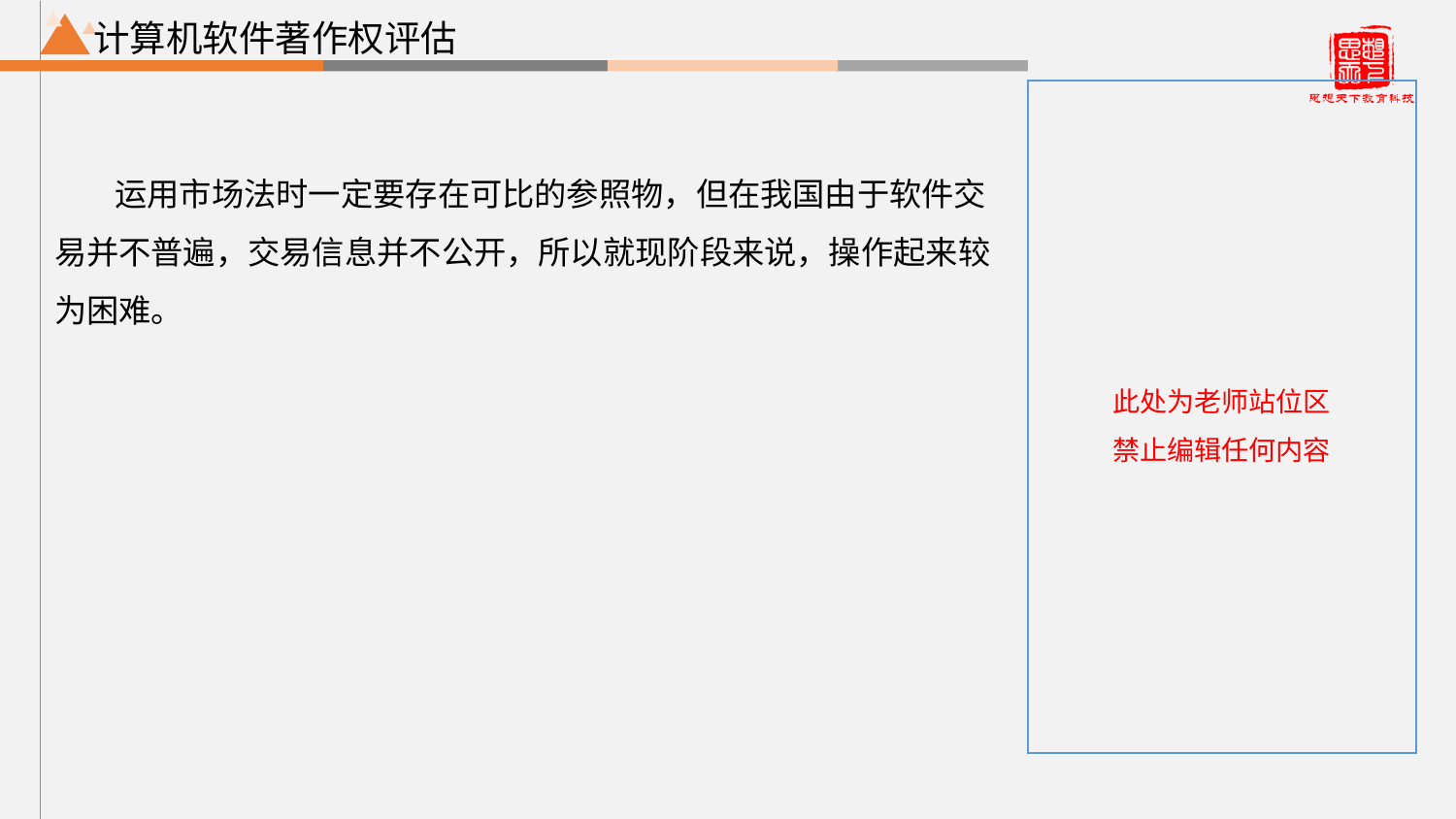

计算机软件著作权评估
运用市场法时一定要存在可比的参照物，但在我国由于软件交易并不普遍，交易信息并不公开，所以就现阶段来说，操作起来较为困难。

37